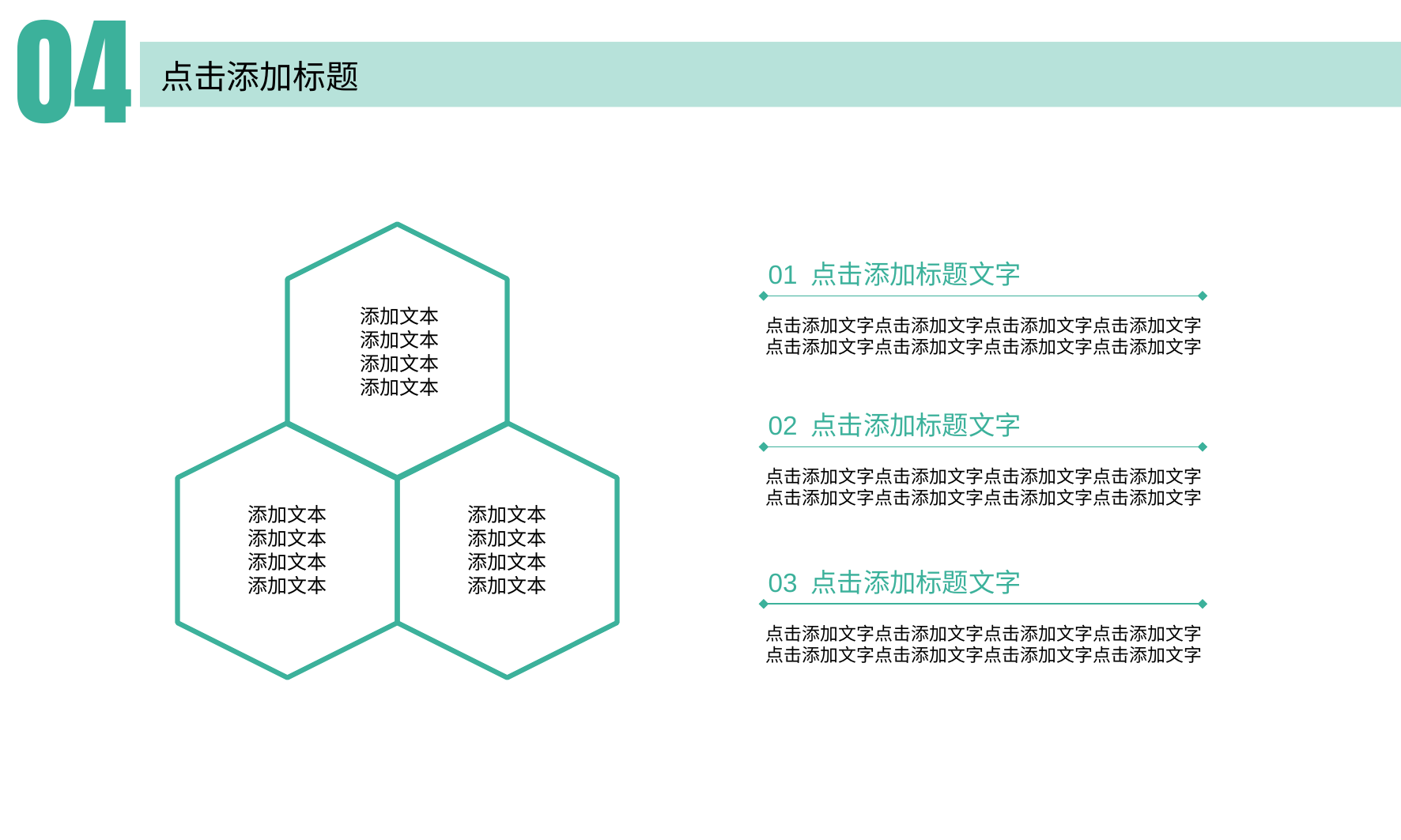

04

点击添加标题

01 点击添加标题文字
添加文本
添加文本
添加文本
添加文本
点击添加文字点击添加文字点击添加文字点击添加文字
点击添加文字点击添加文字点击添加文字点击添加文字
02 点击添加标题文字

点击添加文字点击添加文字点击添加文字点击添加文字
点击添加文字点击添加文字点击添加文字点击添加文字
添加文本
添加文本
添加文本
添加文本
添加文本
添加文本
添加文本
添加文本
03 点击添加标题文字
点击添加文字点击添加文字点击添加文字点击添加文字
点击添加文字点击添加文字点击添加文字点击添加文字